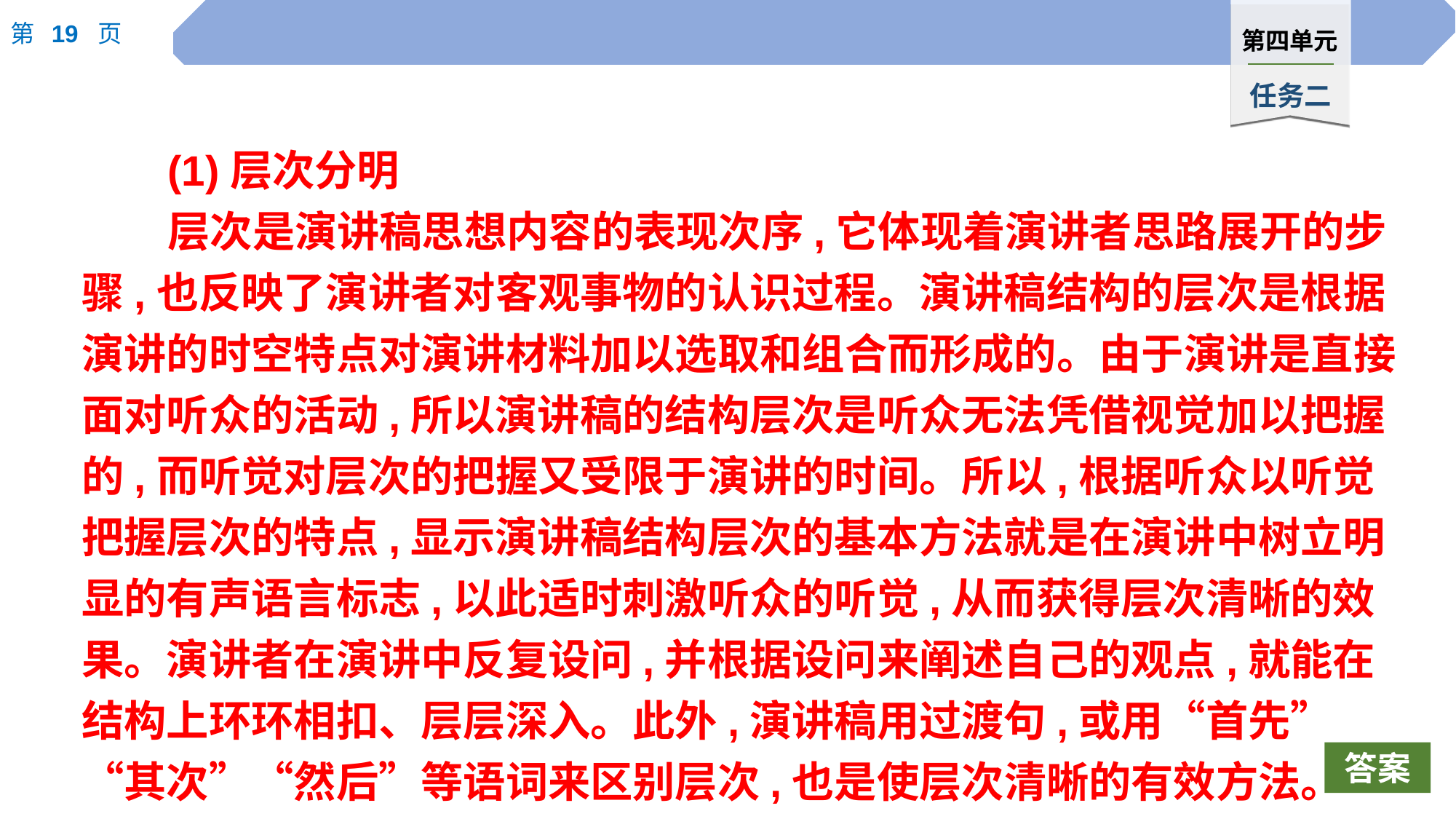

(1)层次分明
层次是演讲稿思想内容的表现次序,它体现着演讲者思路展开的步骤,也反映了演讲者对客观事物的认识过程。演讲稿结构的层次是根据演讲的时空特点对演讲材料加以选取和组合而形成的。由于演讲是直接面对听众的活动,所以演讲稿的结构层次是听众无法凭借视觉加以把握的,而听觉对层次的把握又受限于演讲的时间。所以,根据听众以听觉把握层次的特点,显示演讲稿结构层次的基本方法就是在演讲中树立明显的有声语言标志,以此适时刺激听众的听觉,从而获得层次清晰的效果。演讲者在演讲中反复设问,并根据设问来阐述自己的观点,就能在结构上环环相扣、层层深入。此外,演讲稿用过渡句,或用“首先”“其次”“然后”等语词来区别层次,也是使层次清晰的有效方法。
答案